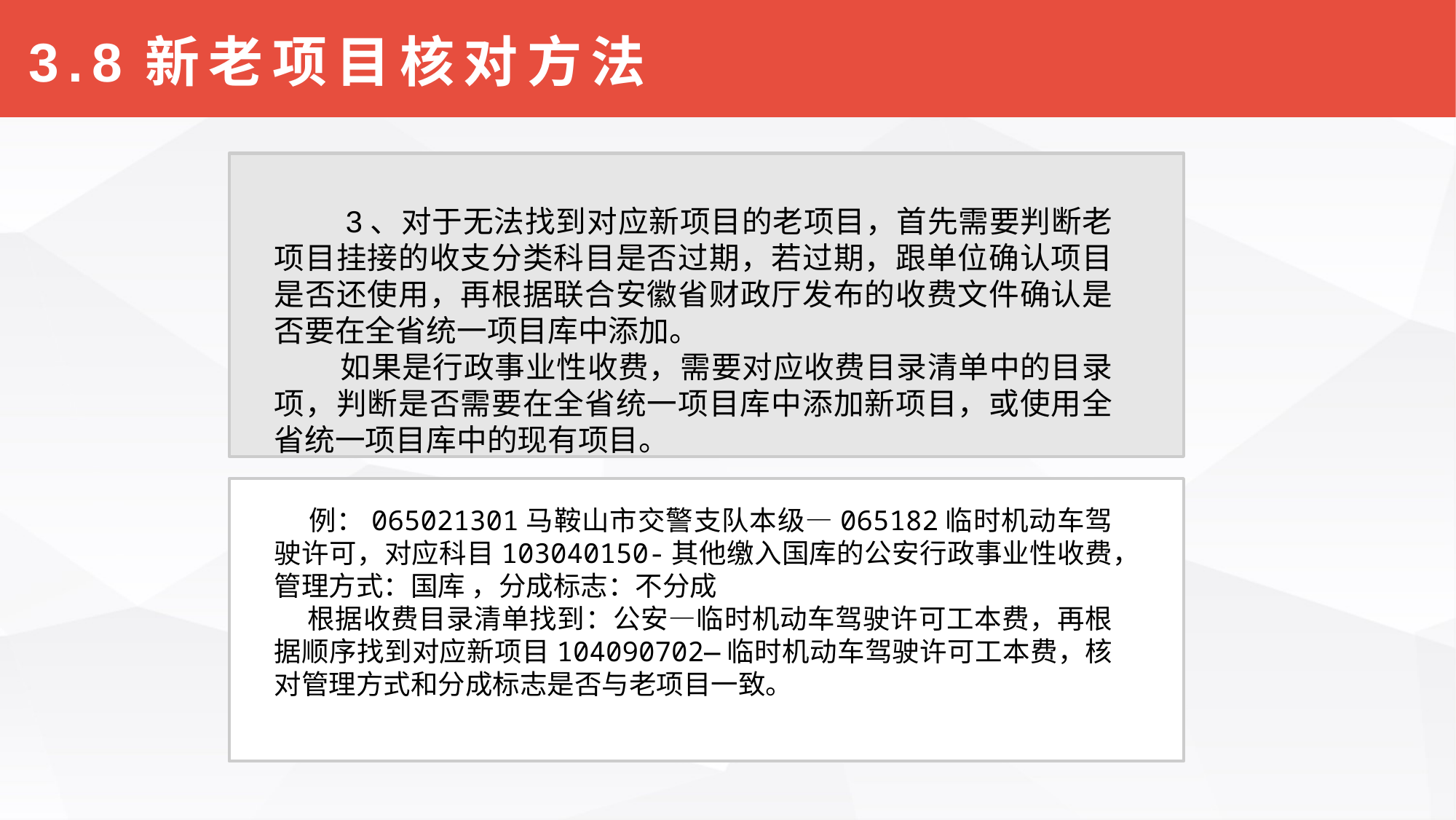

# 3.8新老项目核对方法

        3、对于无法找到对应新项目的老项目，首先需要判断老项目挂接的收支分类科目是否过期，若过期，跟单位确认项目是否还使用，再根据联合安徽省财政厅发布的收费文件确认是否要在全省统一项目库中添加。
        如果是行政事业性收费，需要对应收费目录清单中的目录项，判断是否需要在全省统一项目库中添加新项目，或使用全省统一项目库中的现有项目。

    例：065021301马鞍山市交警支队本级—065182临时机动车驾驶许可，对应科目103040150-其他缴入国库的公安行政事业性收费，管理方式：国库 ，分成标志：不分成
    根据收费目录清单找到：公安—临时机动车驾驶许可工本费，再根据顺序找到对应新项目104090702—临时机动车驾驶许可工本费，核对管理方式和分成标志是否与老项目一致。